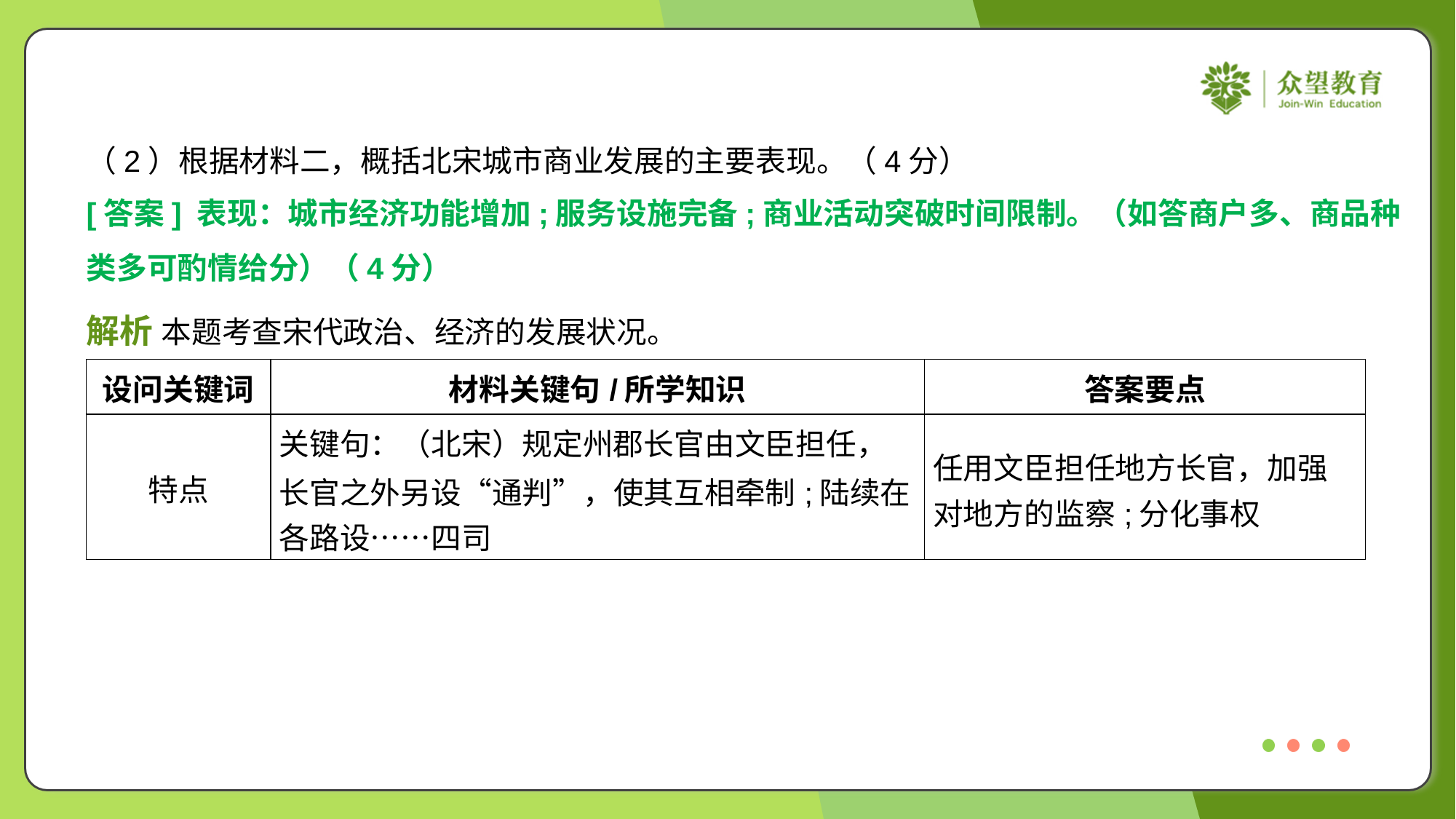

（2）根据材料二，概括北宋城市商业发展的主要表现。（4分）
[答案] 表现：城市经济功能增加;服务设施完备;商业活动突破时间限制。（如答商户多、商品种
类多可酌情给分）（4分）
解析 本题考查宋代政治、经济的发展状况。
| 设问关键词 | 材料关键句/所学知识 | 答案要点 |
| --- | --- | --- |
| 特点 | 关键句：（北宋）规定州郡长官由文臣担任， 长官之外另设“通判”，使其互相牵制;陆续在 各路设……四司 | 任用文臣担任地方长官，加强 对地方的监察;分化事权 |